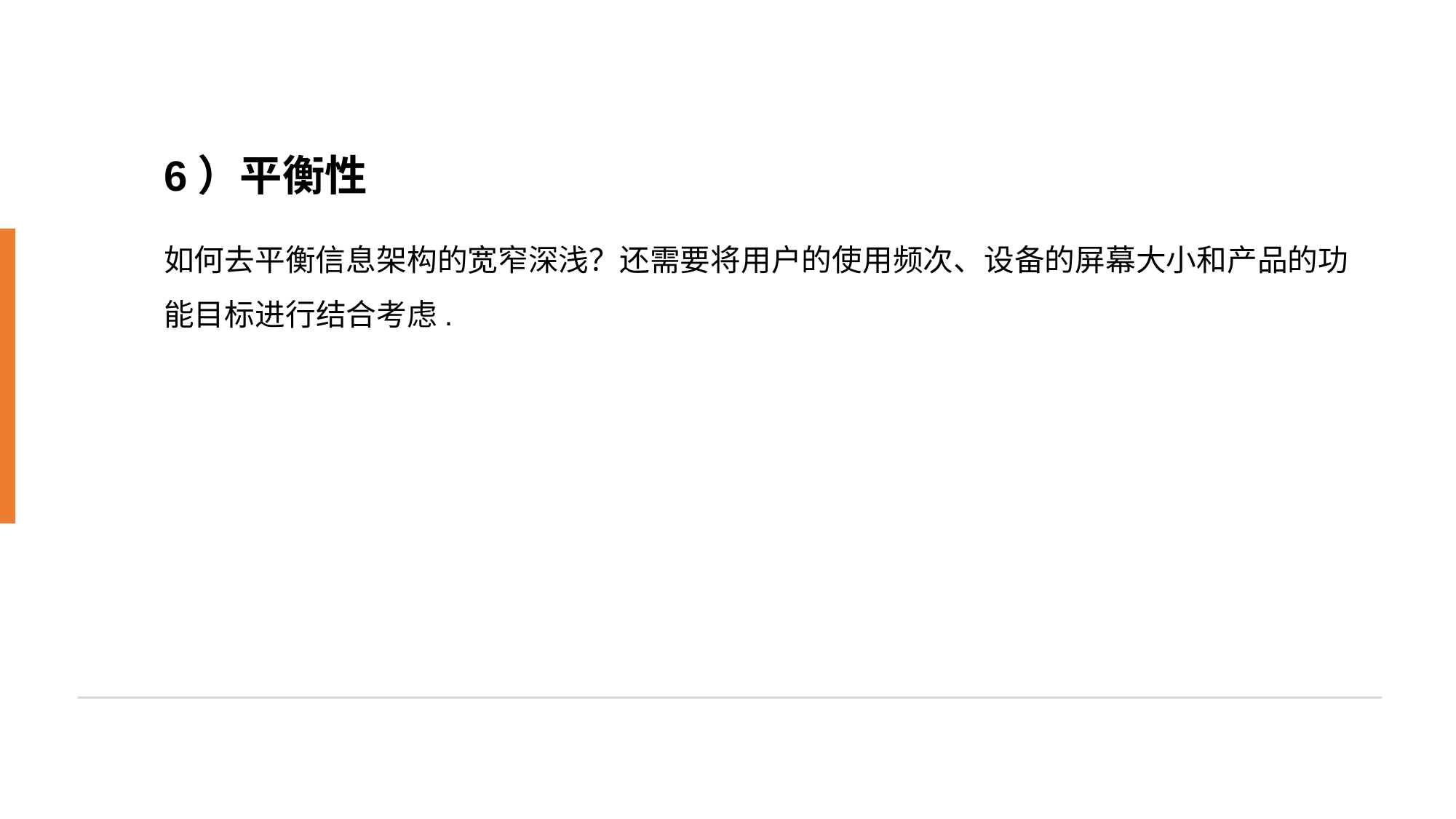

6）平衡性
如何去平衡信息架构的宽窄深浅？还需要将用户的使用频次、设备的屏幕大小和产品的功能目标进行结合考虑.